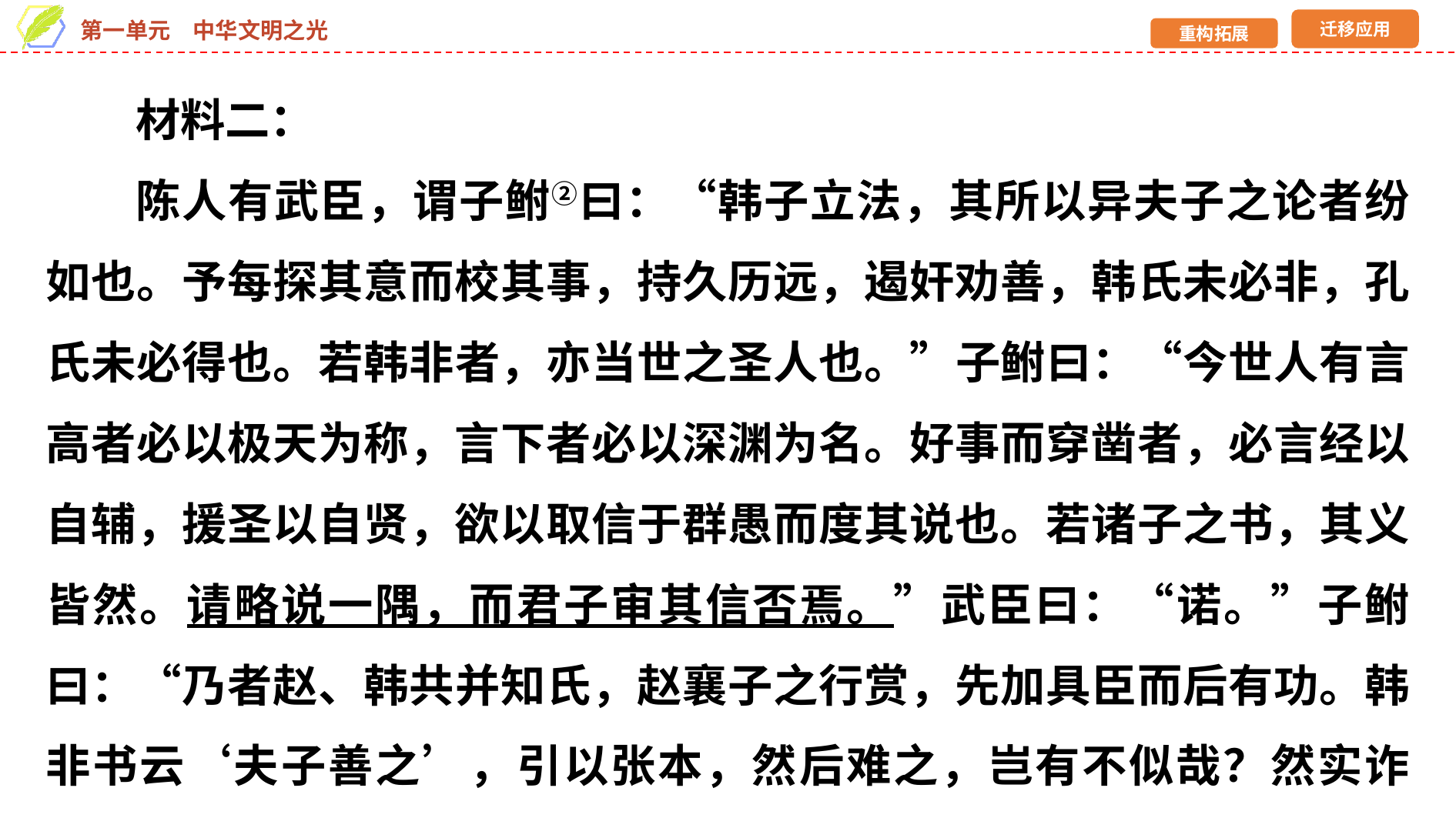

材料二：
陈人有武臣，谓子鲋②曰：“韩子立法，其所以异夫子之论者纷如也。予每探其意而校其事，持久历远，遏奸劝善，韩氏未必非，孔氏未必得也。若韩非者，亦当世之圣人也。”子鲋曰：“今世人有言高者必以极天为称，言下者必以深渊为名。好事而穿凿者，必言经以自辅，援圣以自贤，欲以取信于群愚而度其说也。若诸子之书，其义皆然。请略说一隅，而君子审其信否焉。”武臣曰：“诺。”子鲋曰：“乃者赵、韩共并知氏，赵襄子之行赏，先加具臣而后有功。韩非书云‘夫子善之’，引以张本，然后难之，岂有不似哉？然实诈也。